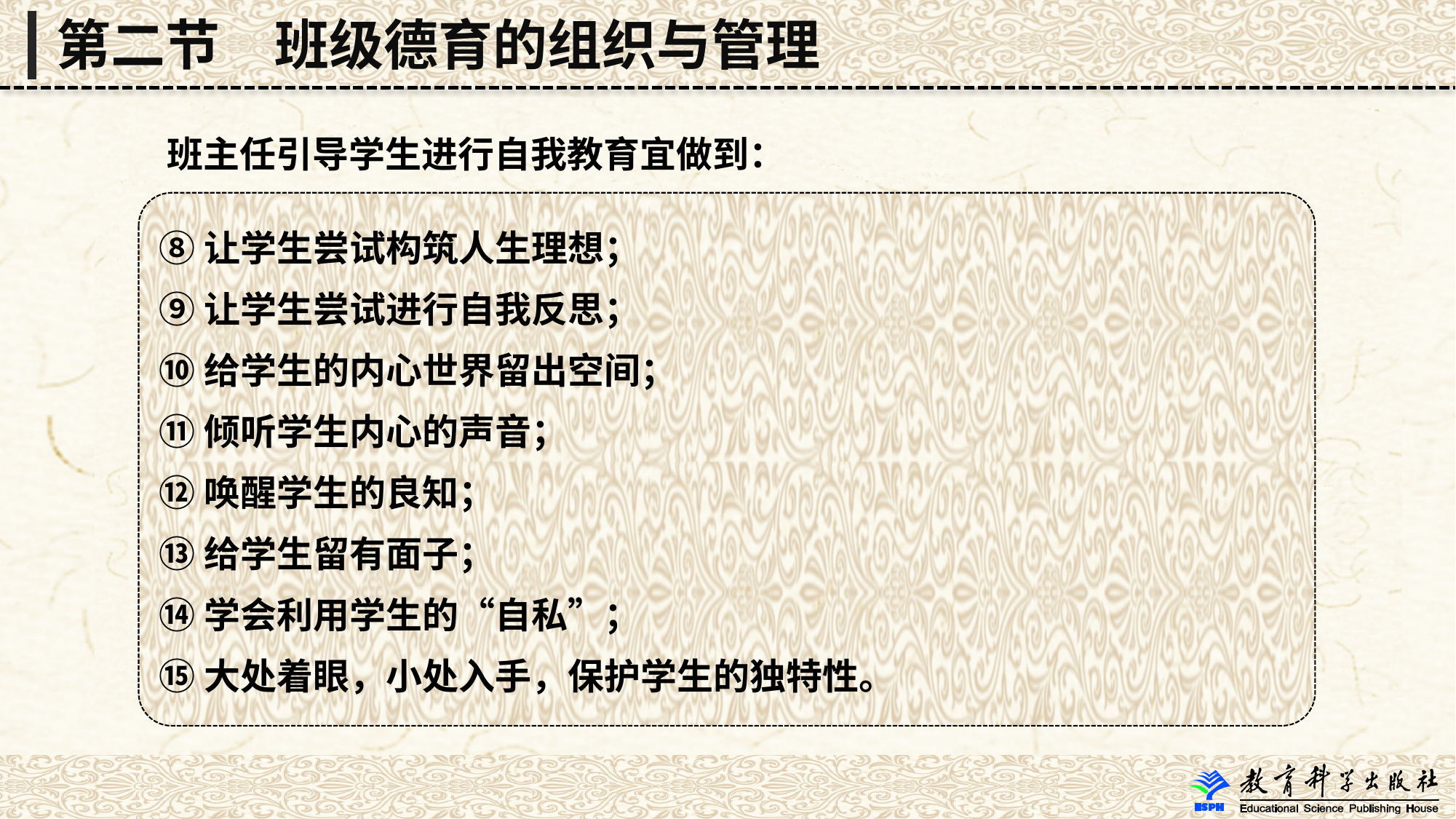

第二节　班级德育的组织与管理
       班主任引导学生进行自我教育宜做到：
⑧让学生尝试构筑人生理想；
⑨让学生尝试进行自我反思；
⑩给学生的内心世界留出空间；
⑪倾听学生内心的声音；
⑫唤醒学生的良知；
⑬给学生留有面子；
⑭学会利用学生的“自私”；
⑮大处着眼，小处入手，保护学生的独特性。